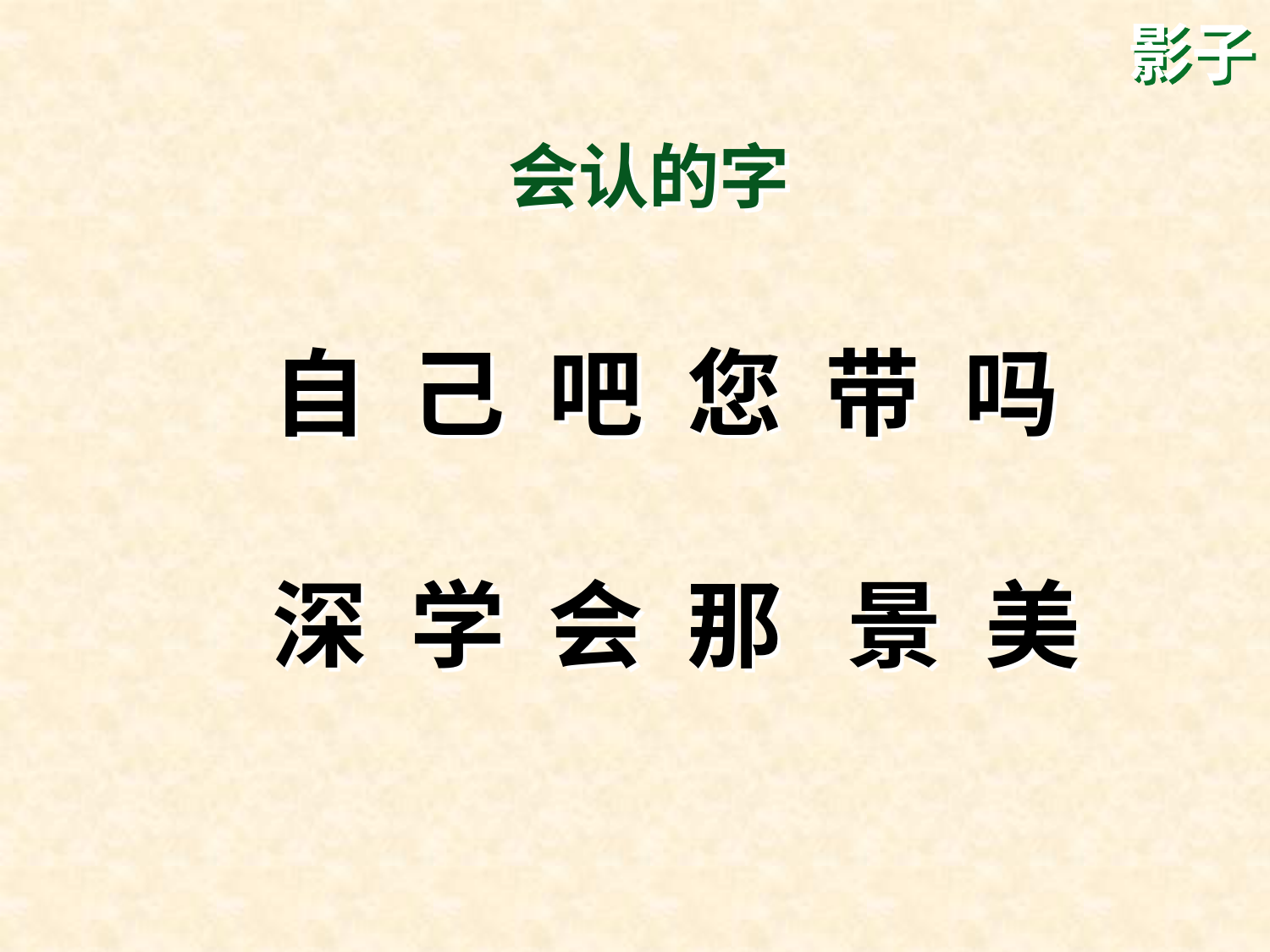

影子
会认的字

 自  己  吧  您  带  吗

 深  学  会  那   景  美